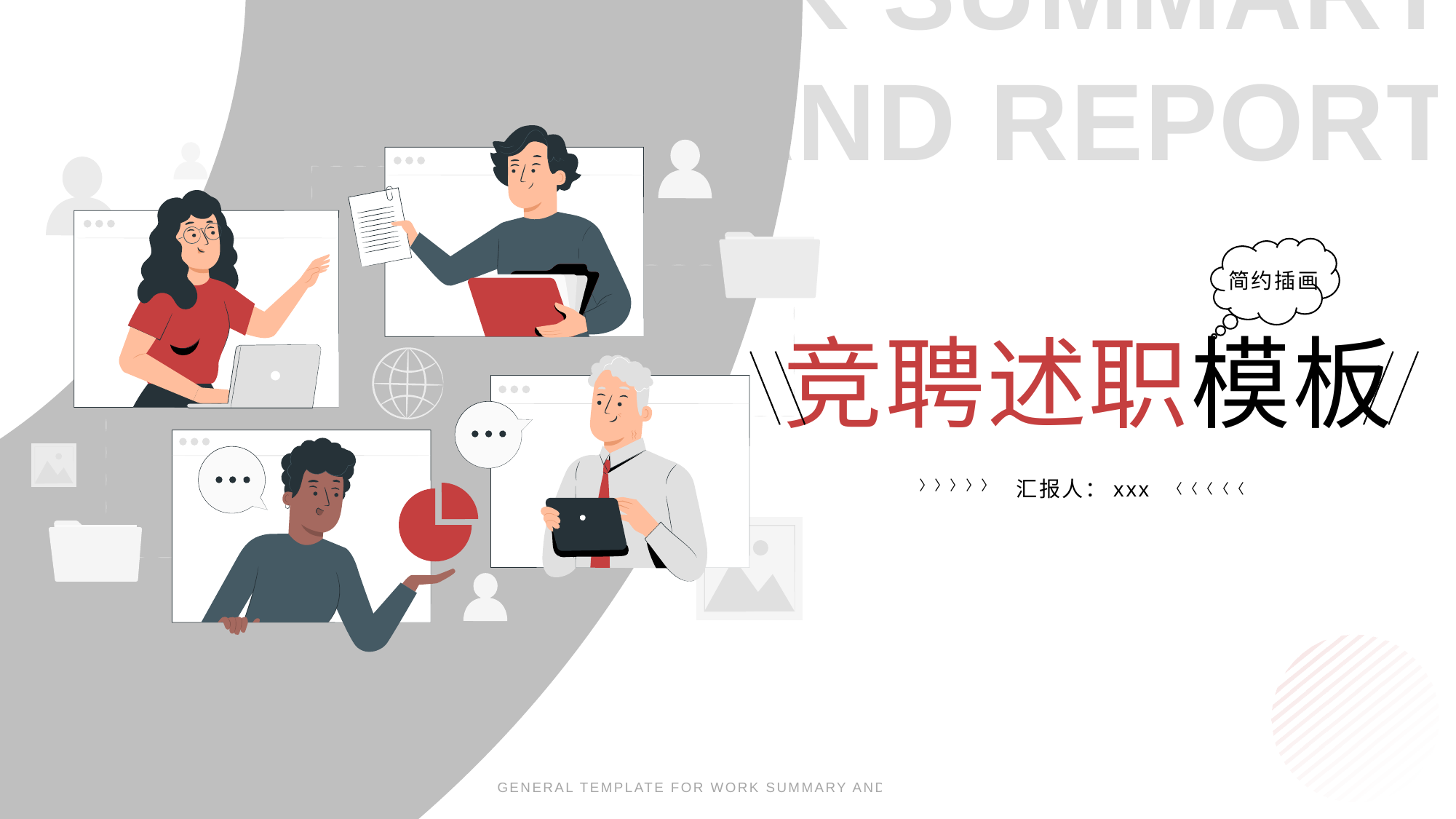

WORK SUMMARY
 AND REPORT

简约插画
竞聘述职模板
汇报人：xxx
〈〈〈〈〈
〈〈〈〈〈

GENERAL TEMPLATE FOR WORK SUMMARY AND REPORT